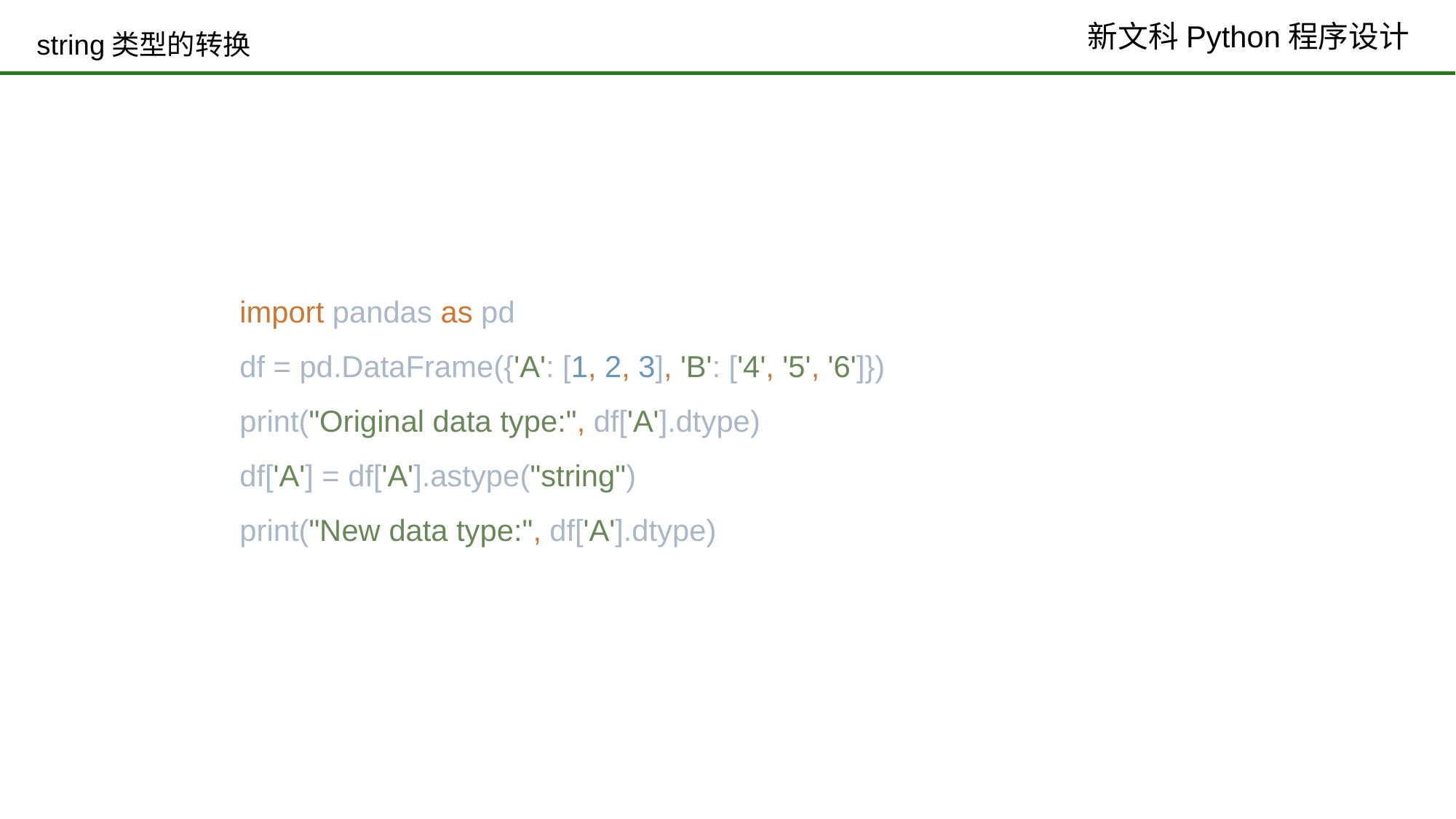

# string类型的转换
import pandas as pd
df = pd.DataFrame({'A': [1, 2, 3], 'B': ['4', '5', '6']})
print("Original data type:", df['A'].dtype)
df['A'] = df['A'].astype("string")
print("New data type:", df['A'].dtype)